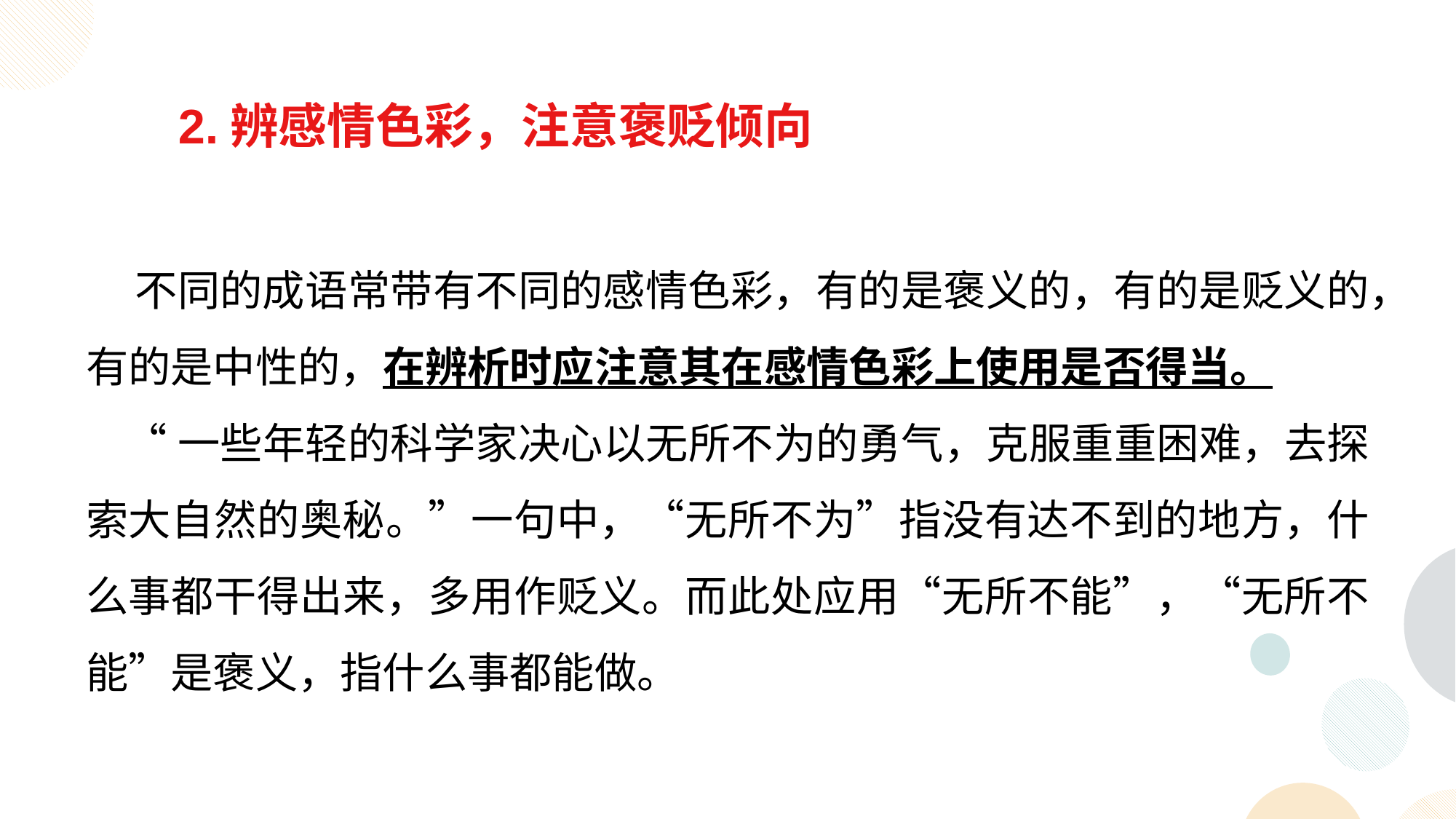

2.辨感情色彩，注意褒贬倾向
    不同的成语常带有不同的感情色彩，有的是褒义的，有的是贬义的，有的是中性的，在辨析时应注意其在感情色彩上使用是否得当。
    “一些年轻的科学家决心以无所不为的勇气，克服重重困难，去探索大自然的奥秘。”一句中，“无所不为”指没有达不到的地方，什么事都干得出来，多用作贬义。而此处应用“无所不能”，“无所不能”是褒义，指什么事都能做。